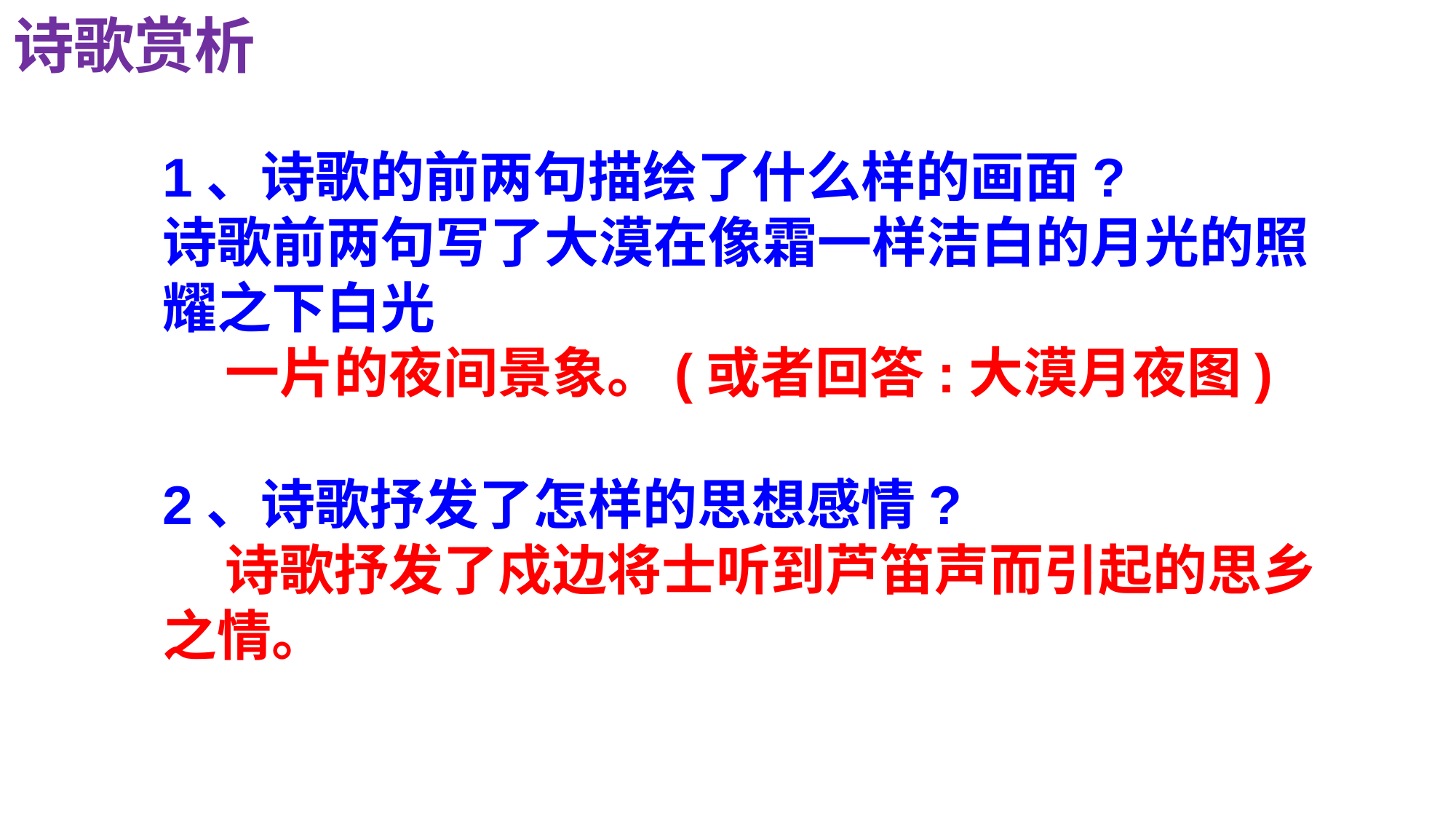

诗歌赏析
1、诗歌的前两句描绘了什么样的画面?
诗歌前两句写了大漠在像霜一样洁白的月光的照耀之下白光
    一片的夜间景象。(或者回答:大漠月夜图)

2、诗歌抒发了怎样的思想感情?
    诗歌抒发了戍边将士听到芦笛声而引起的思乡之情。